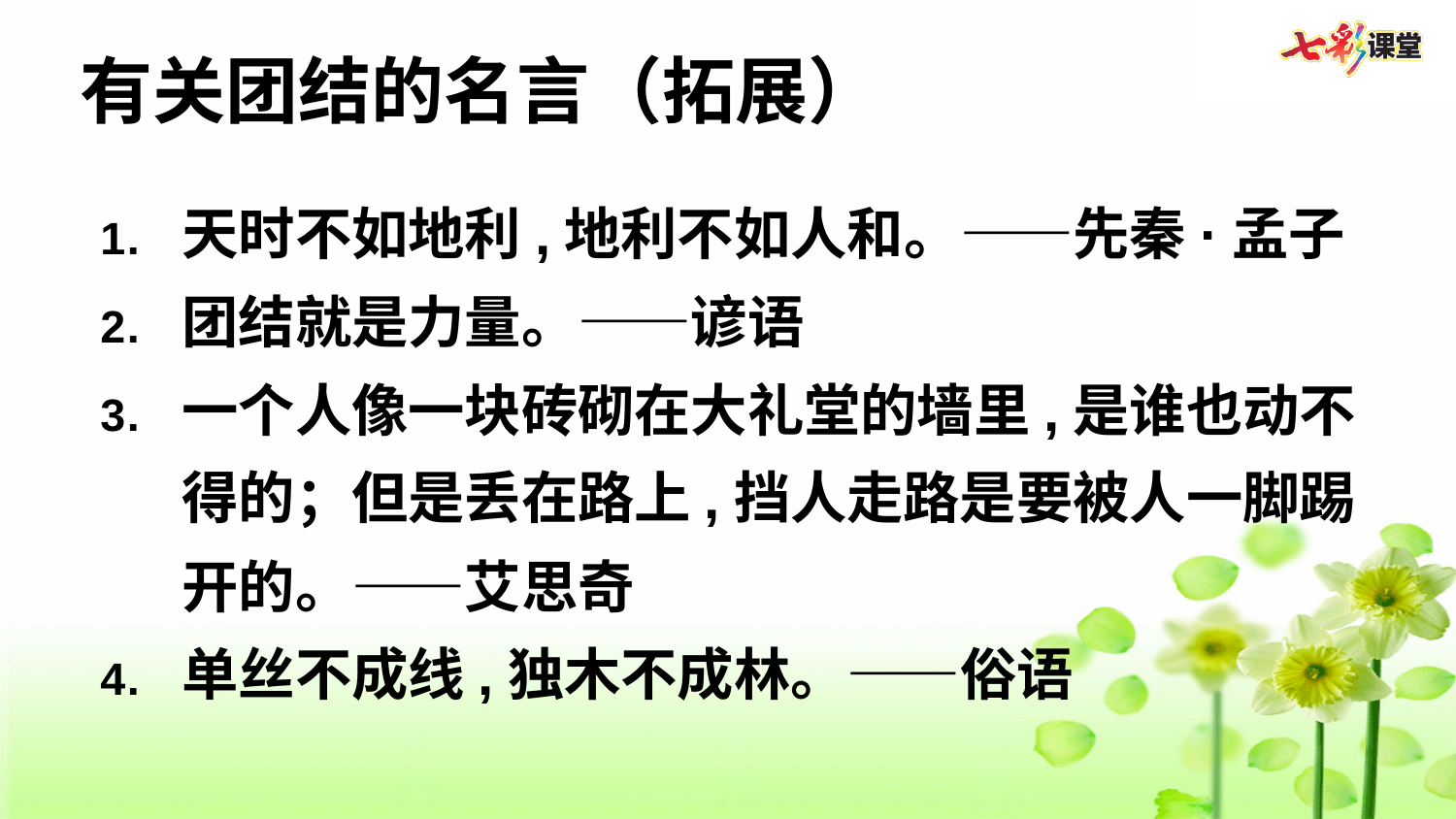

有关团结的名言（拓展）
天时不如地利,地利不如人和。——先秦·孟子
团结就是力量。——谚语
一个人像一块砖砌在大礼堂的墙里,是谁也动不得的；但是丢在路上,挡人走路是要被人一脚踢开的。——艾思奇
单丝不成线,独木不成林。——俗语